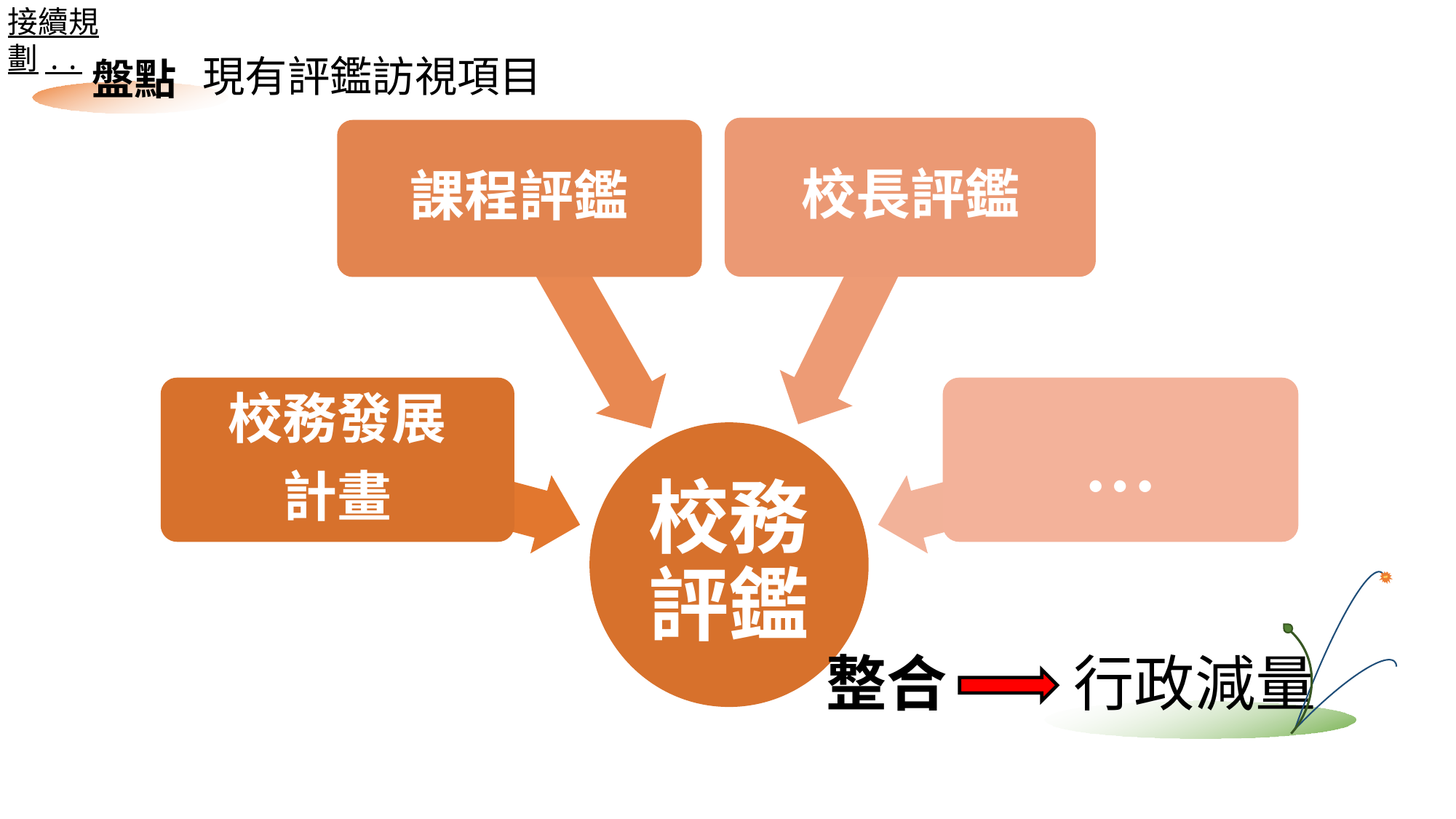

接續規劃..
現有評鑑訪視項目
盤點

校長評鑑
課程評鑑

校務評鑑

整合
行政減量

校務發展
計畫
…